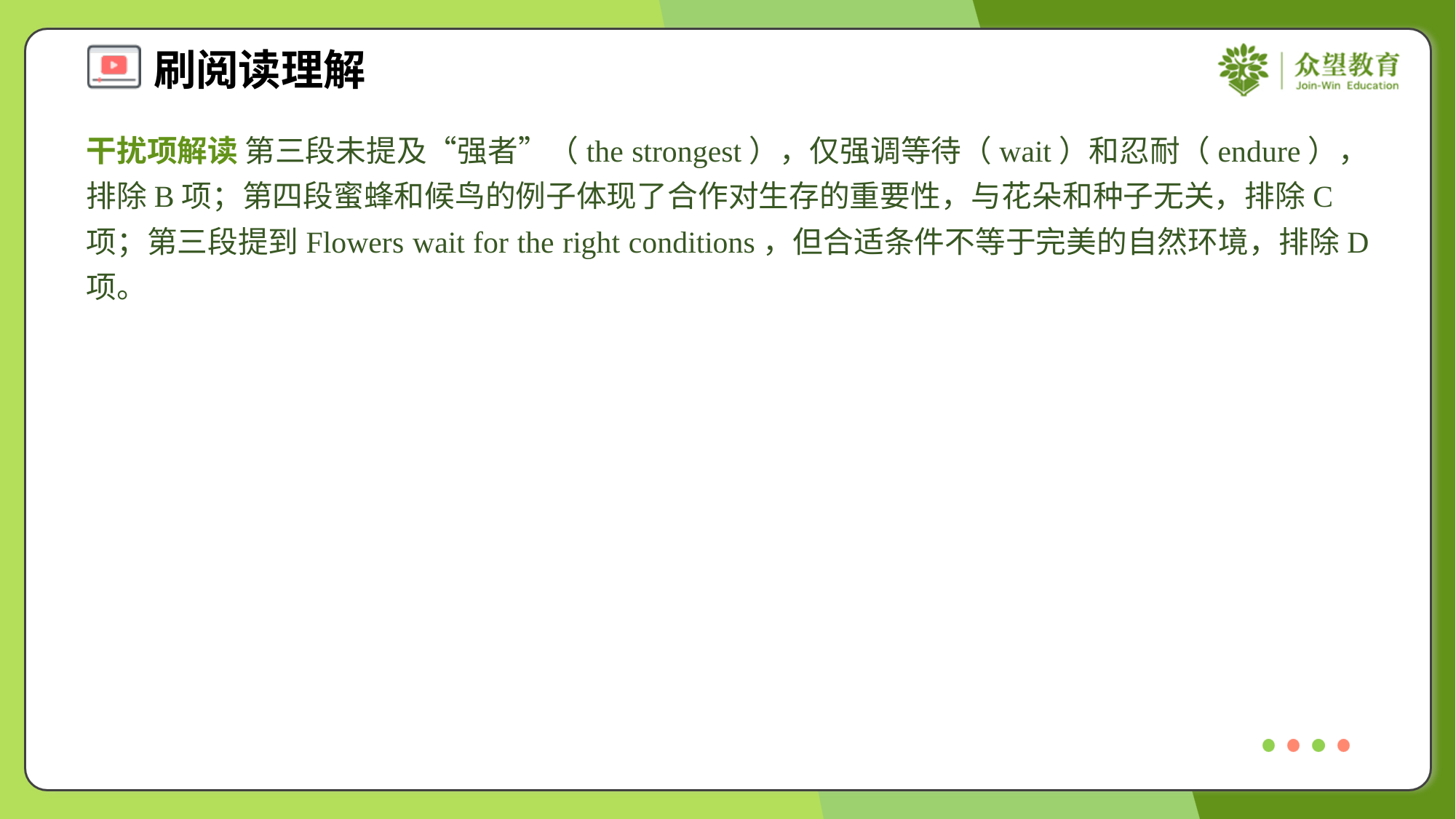

干扰项解读 第三段未提及“强者”（the strongest），仅强调等待（wait）和忍耐（endure），排除B项；第四段蜜蜂和候鸟的例子体现了合作对生存的重要性，与花朵和种子无关，排除C项；第三段提到Flowers wait for the right conditions，但合适条件不等于完美的自然环境，排除D项。